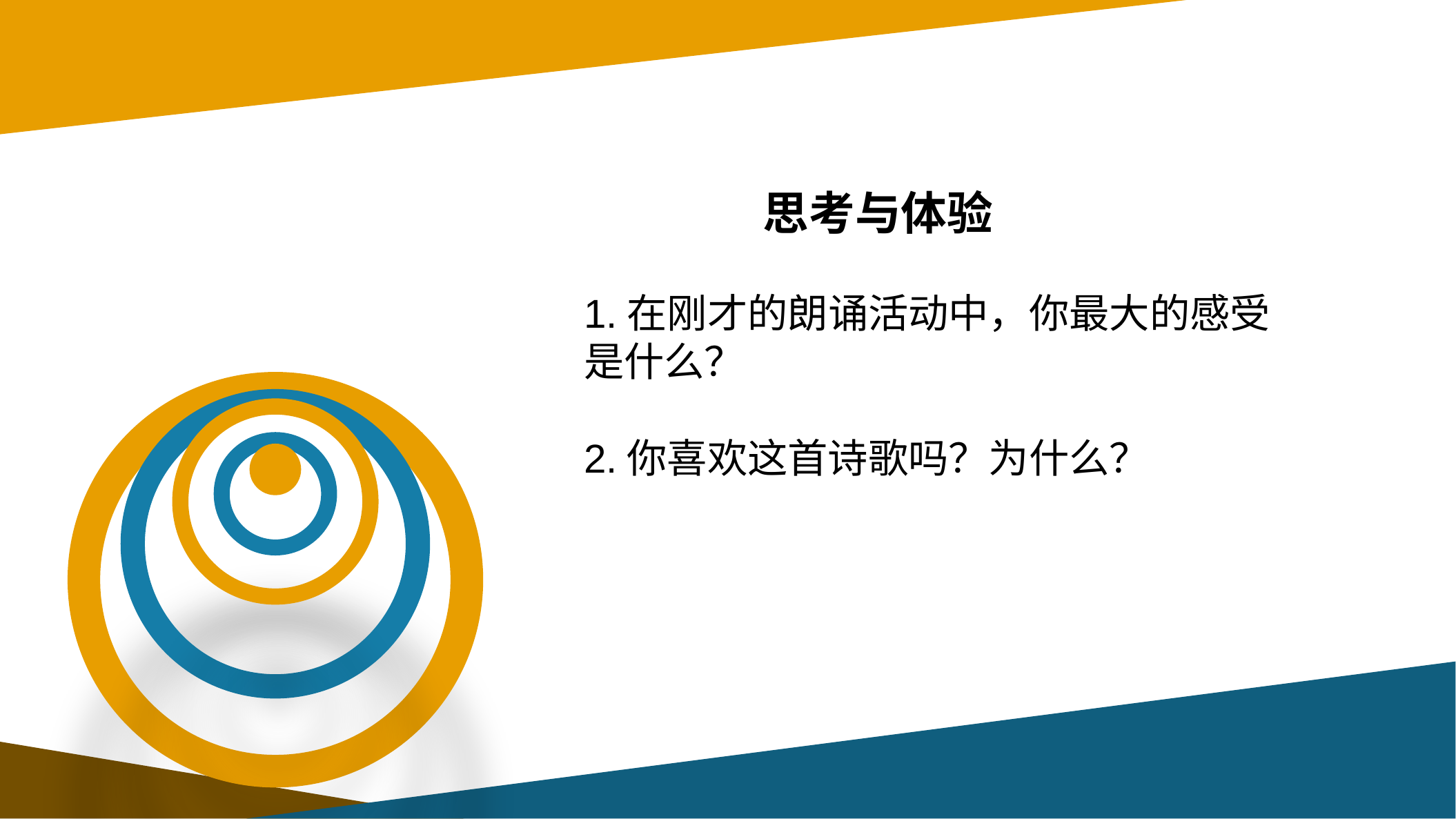

思考与体验

1.在刚才的朗诵活动中，你最大的感受是什么？

2.你喜欢这首诗歌吗？为什么？